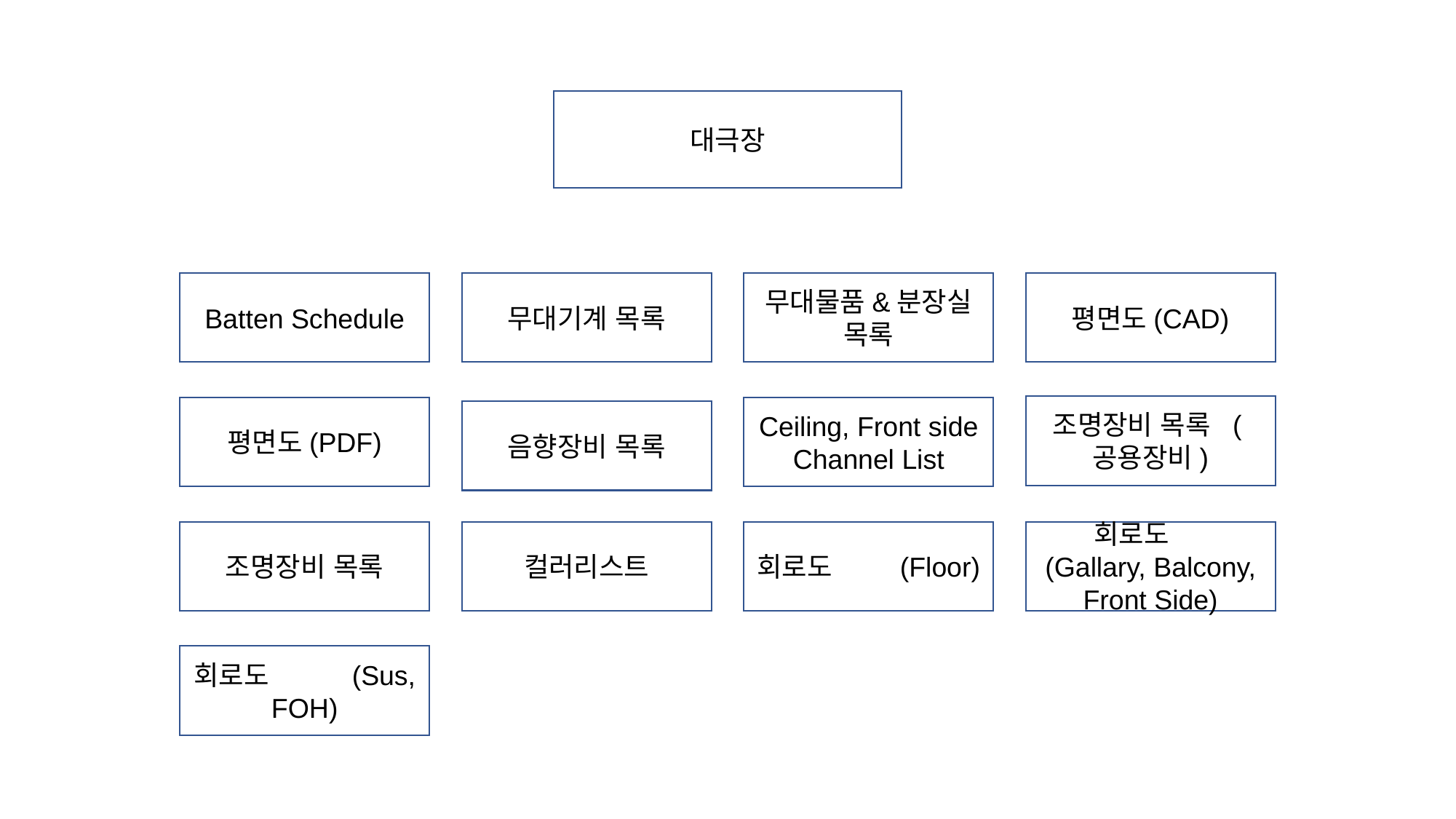

대극장
Batten Schedule
무대기계 목록
무대물품&분장실 목록
평면도(CAD)
조명장비 목록  (공용장비)
평면도(PDF)
Ceiling, Front side Channel List
음향장비 목록
조명장비 목록
컬러리스트
회로도        (Floor)
회로도      (Gallary, Balcony, Front Side)
회로도          (Sus, FOH)